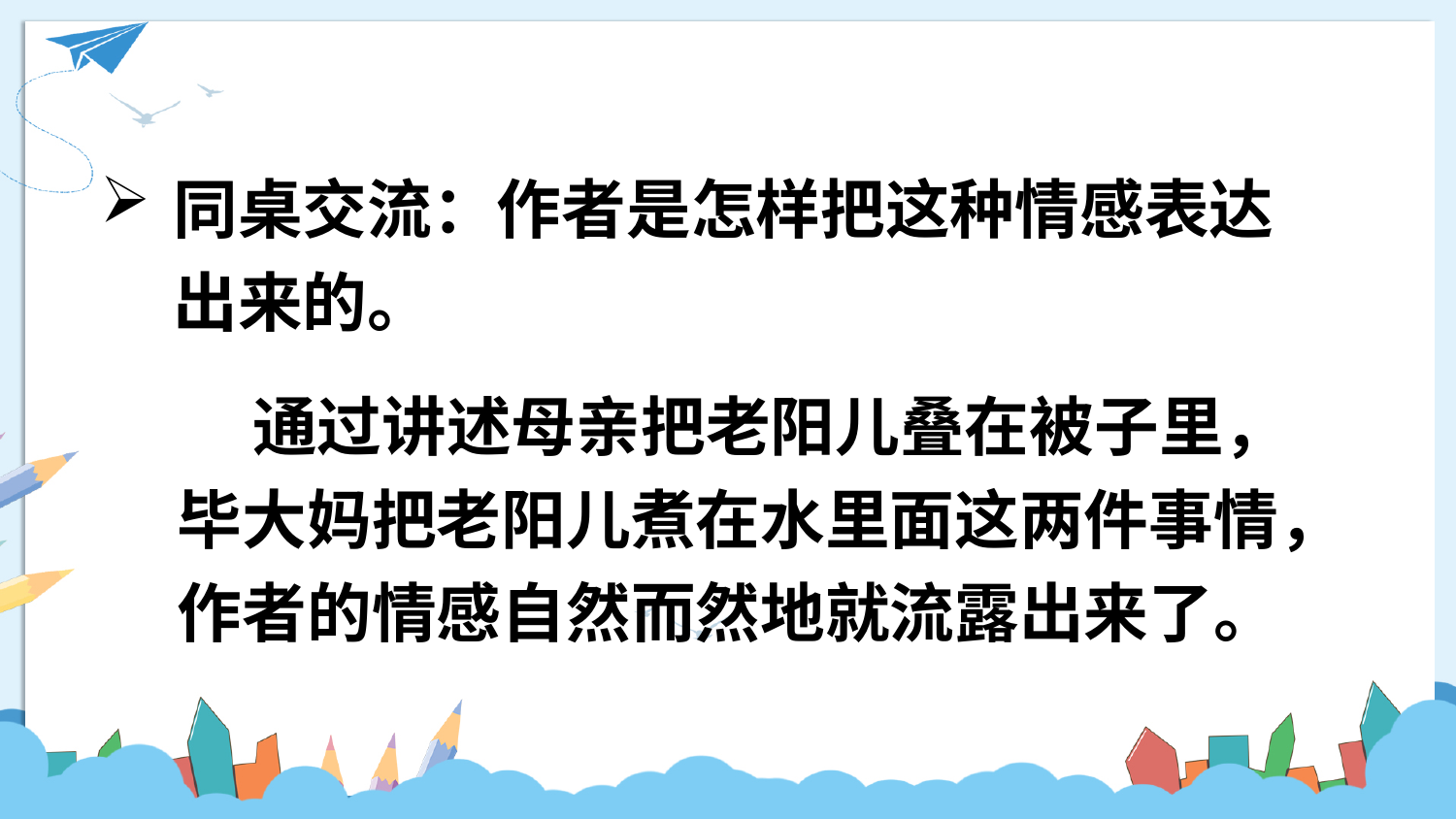

同桌交流：作者是怎样把这种情感表达出来的。
    通过讲述母亲把老阳儿叠在被子里，毕大妈把老阳儿煮在水里面这两件事情，作者的情感自然而然地就流露出来了。